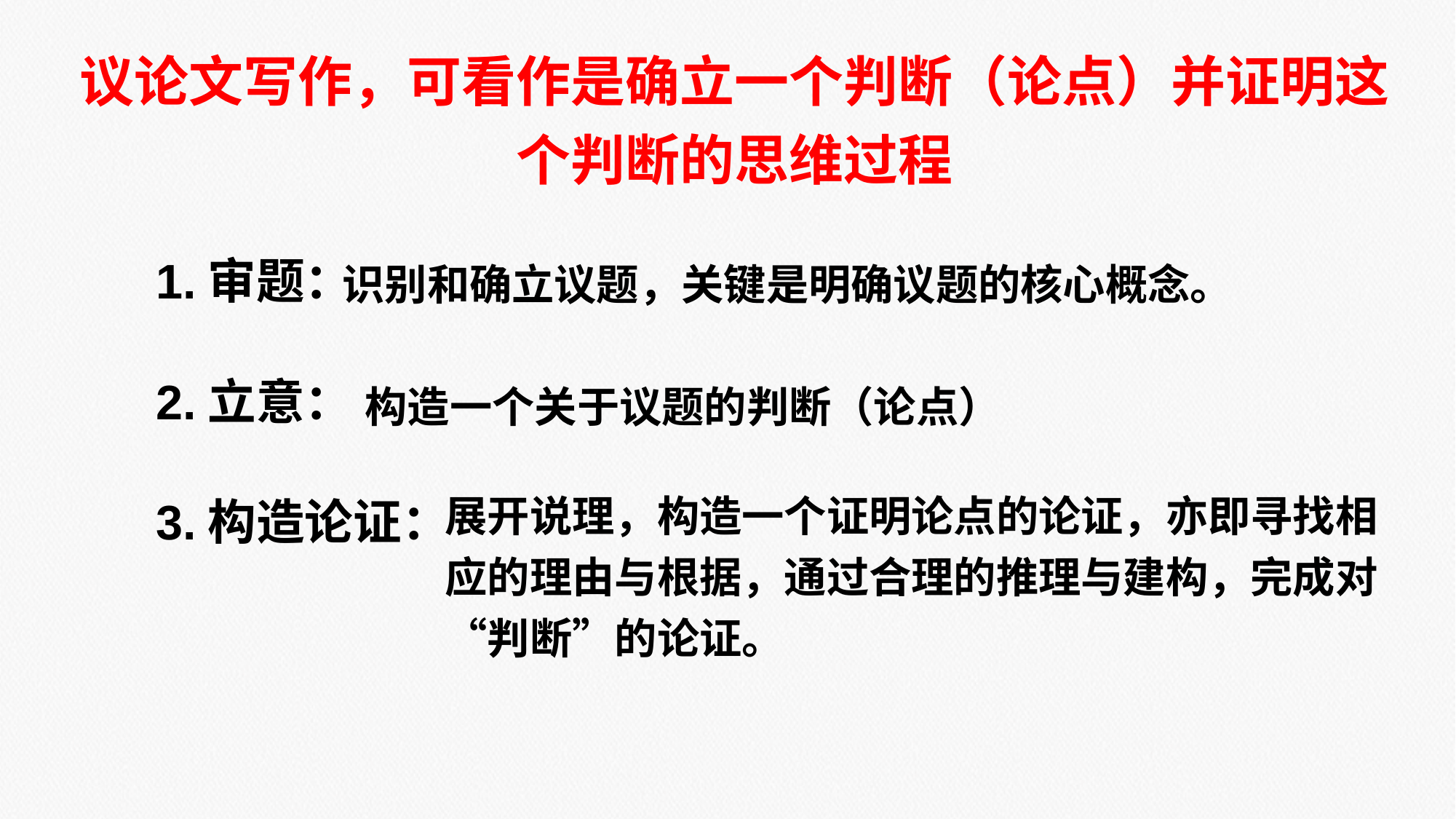

议论文写作，可看作是确立一个判断（论点）并证明这个判断的思维过程
1.审题：
识别和确立议题，关键是明确议题的核心概念。
2.立意：
构造一个关于议题的判断（论点）
展开说理，构造一个证明论点的论证，亦即寻找相应的理由与根据，通过合理的推理与建构，完成对“判断”的论证。
3.构造论证：